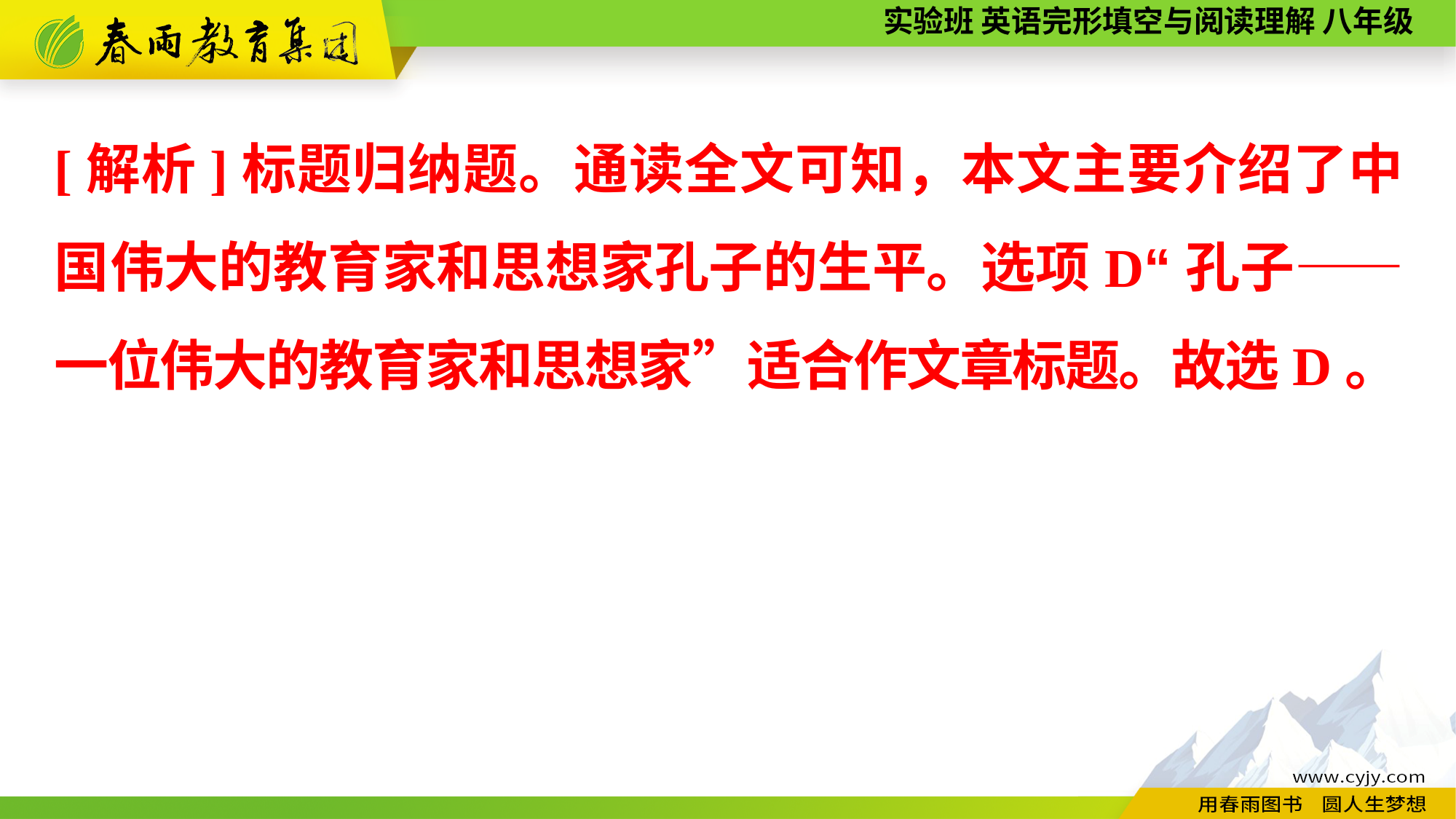

[解析]标题归纳题。通读全文可知，本文主要介绍了中国伟大的教育家和思想家孔子的生平。选项D“孔子——一位伟大的教育家和思想家”适合作文章标题。故选D。